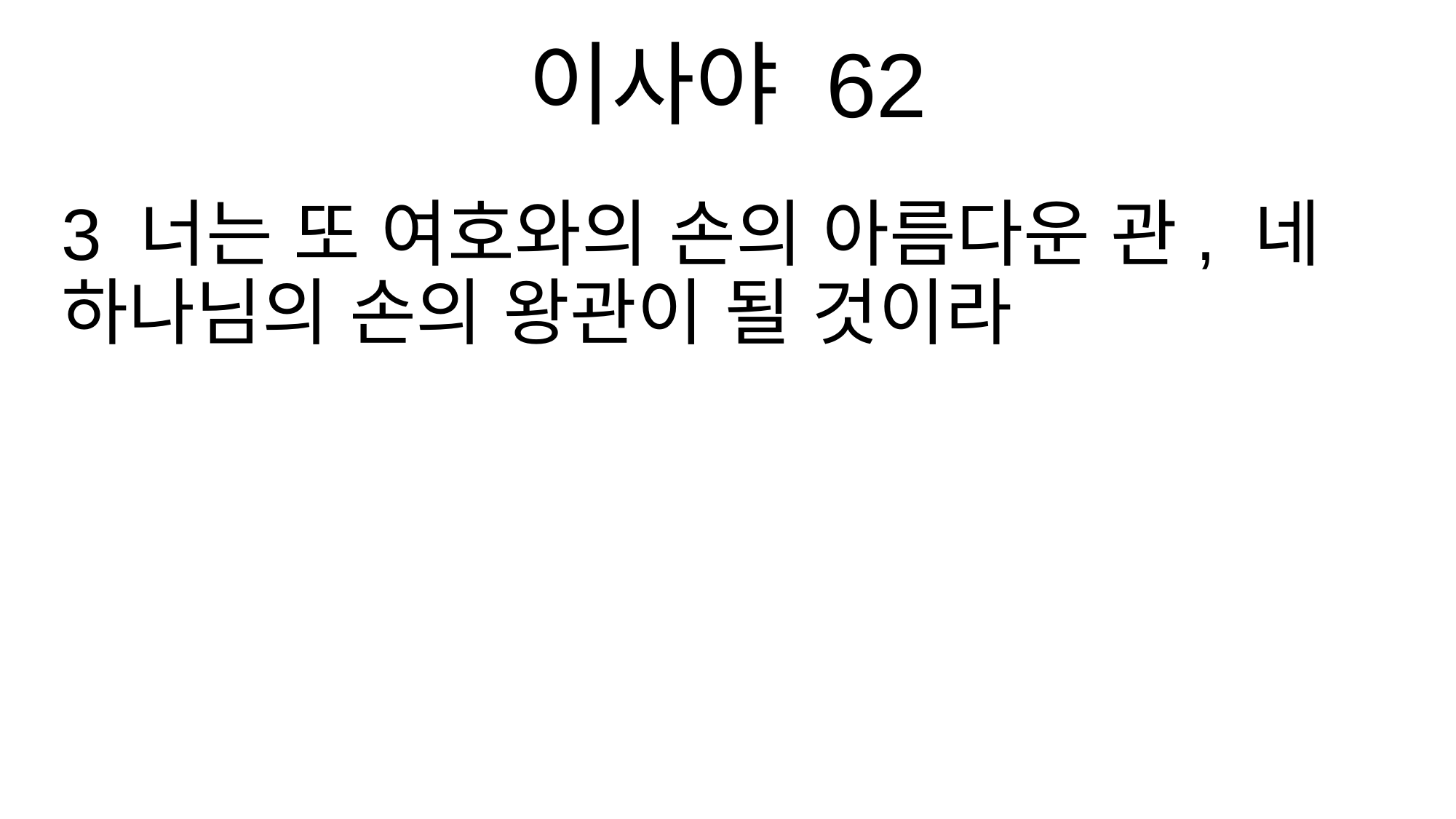

이사야 62
3 너는 또 여호와의 손의 아름다운 관, 네 하나님의 손의 왕관이 될 것이라